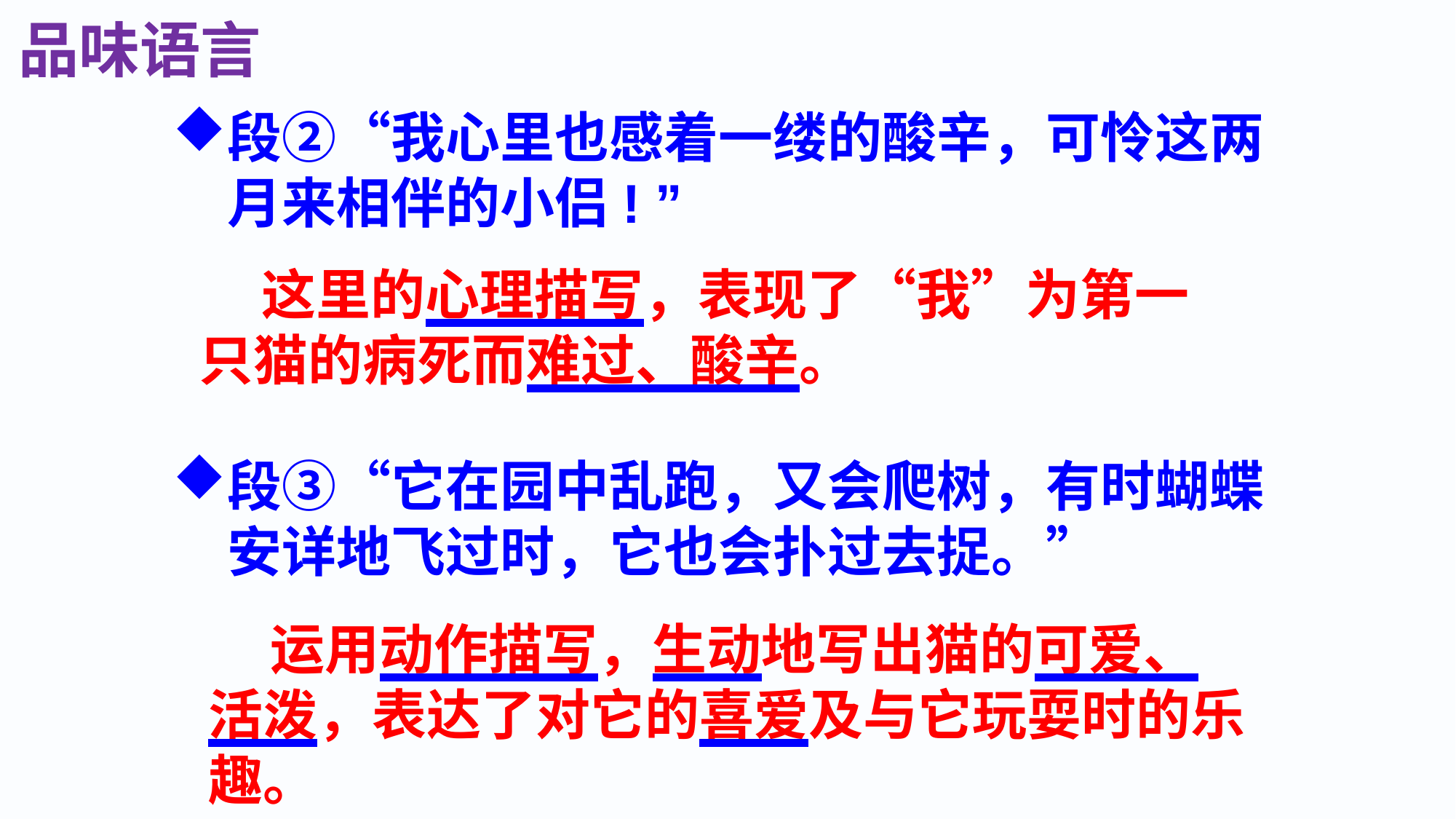

品味语言
段②“我心里也感着一缕的酸辛，可怜这两月来相伴的小侣! ”
    这里的心理描写，表现了“我”为第一只猫的病死而难过、酸辛。
段③“它在园中乱跑，又会爬树，有时蝴蝶安详地飞过时，它也会扑过去捉。”
    运用动作描写，生动地写出猫的可爱、活泼，表达了对它的喜爱及与它玩耍时的乐趣。